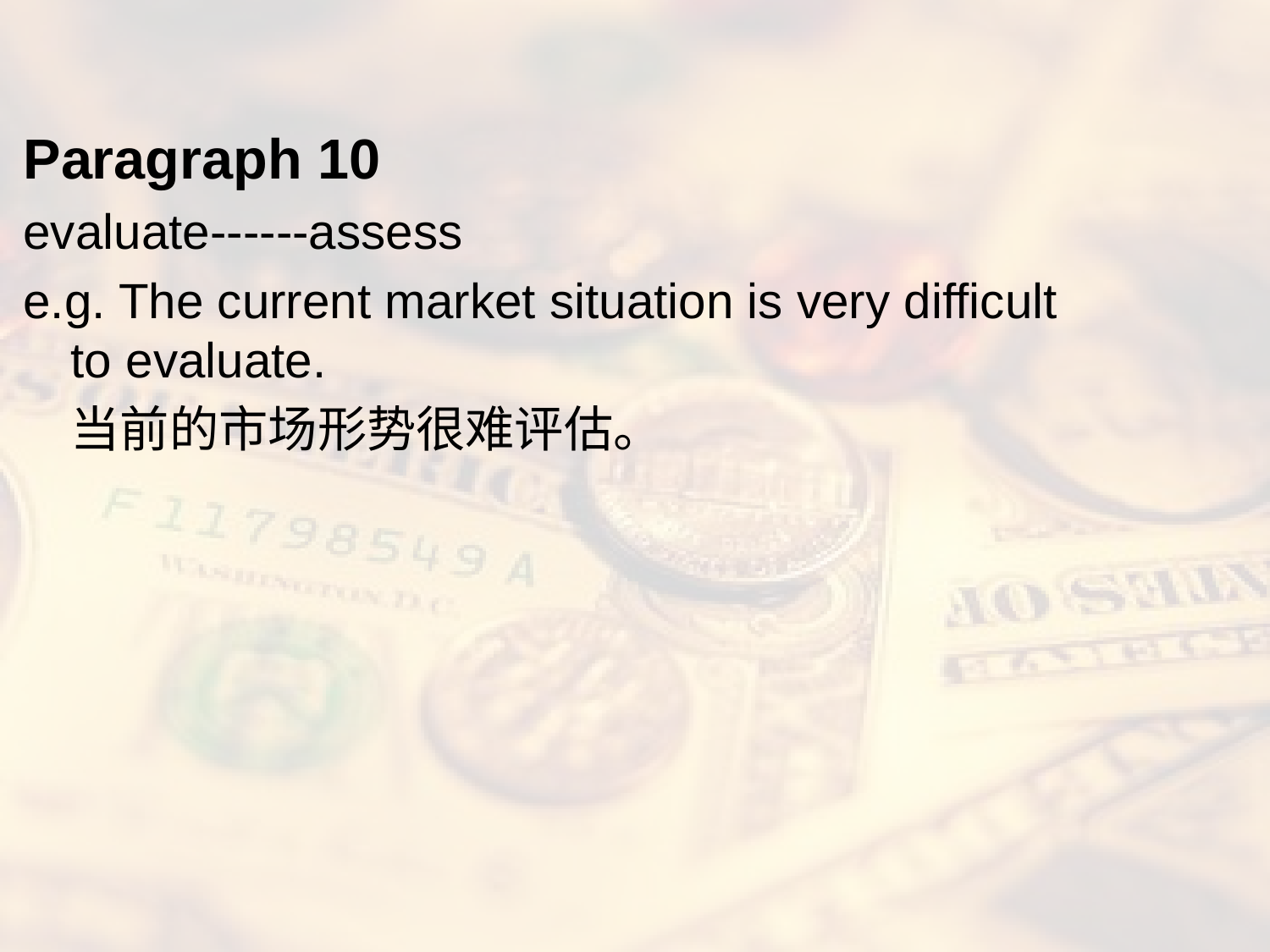

#
Paragraph 10
evaluate------assess
e.g. The current market situation is very difficult to evaluate.
	当前的市场形势很难评估。